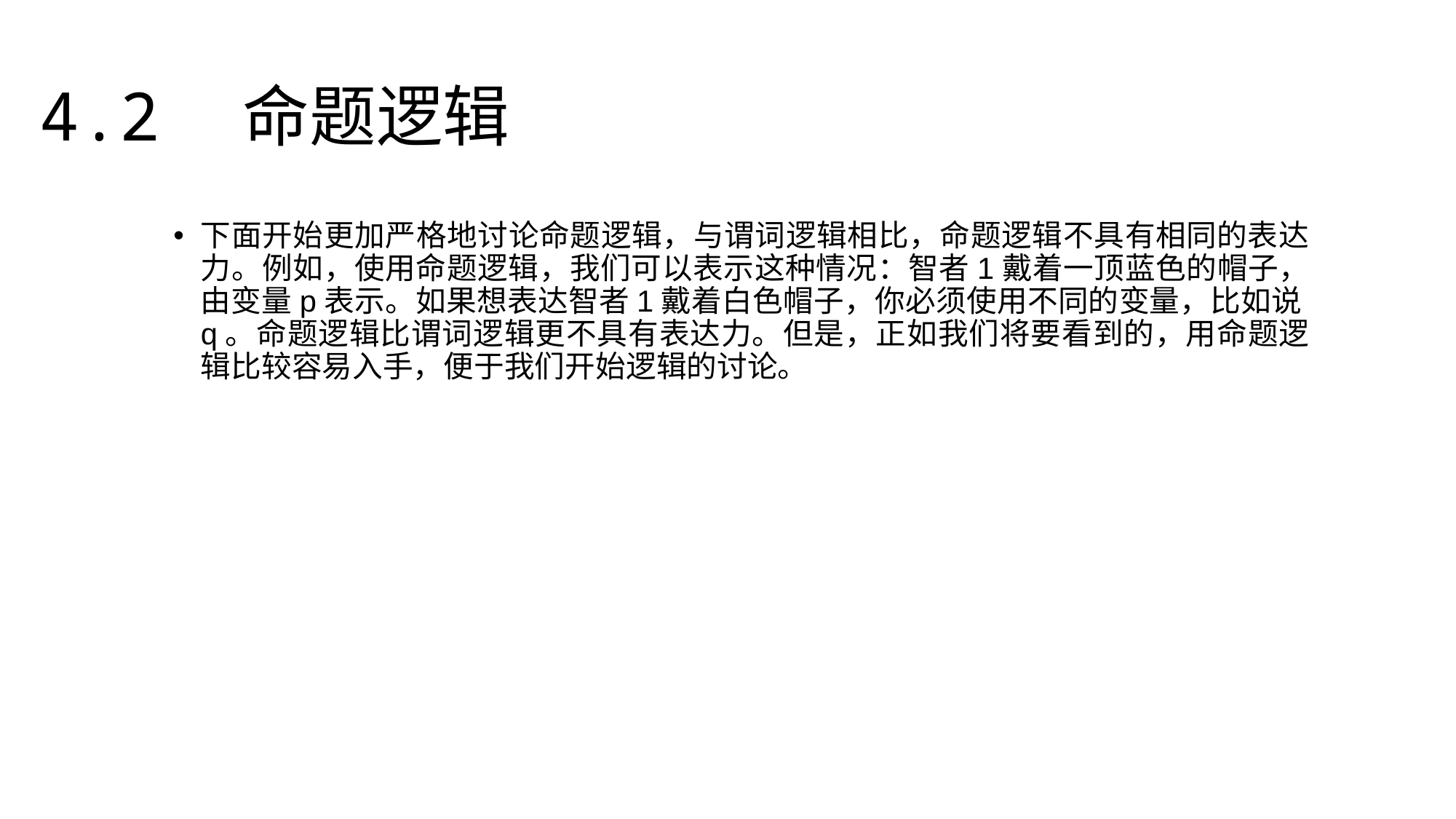

4.2　命题逻辑
下面开始更加严格地讨论命题逻辑，与谓词逻辑相比，命题逻辑不具有相同的表达力。例如，使用命题逻辑，我们可以表示这种情况：智者1戴着一顶蓝色的帽子，由变量p表示。如果想表达智者1戴着白色帽子，你必须使用不同的变量，比如说q。命题逻辑比谓词逻辑更不具有表达力。但是，正如我们将要看到的，用命题逻辑比较容易入手，便于我们开始逻辑的讨论。